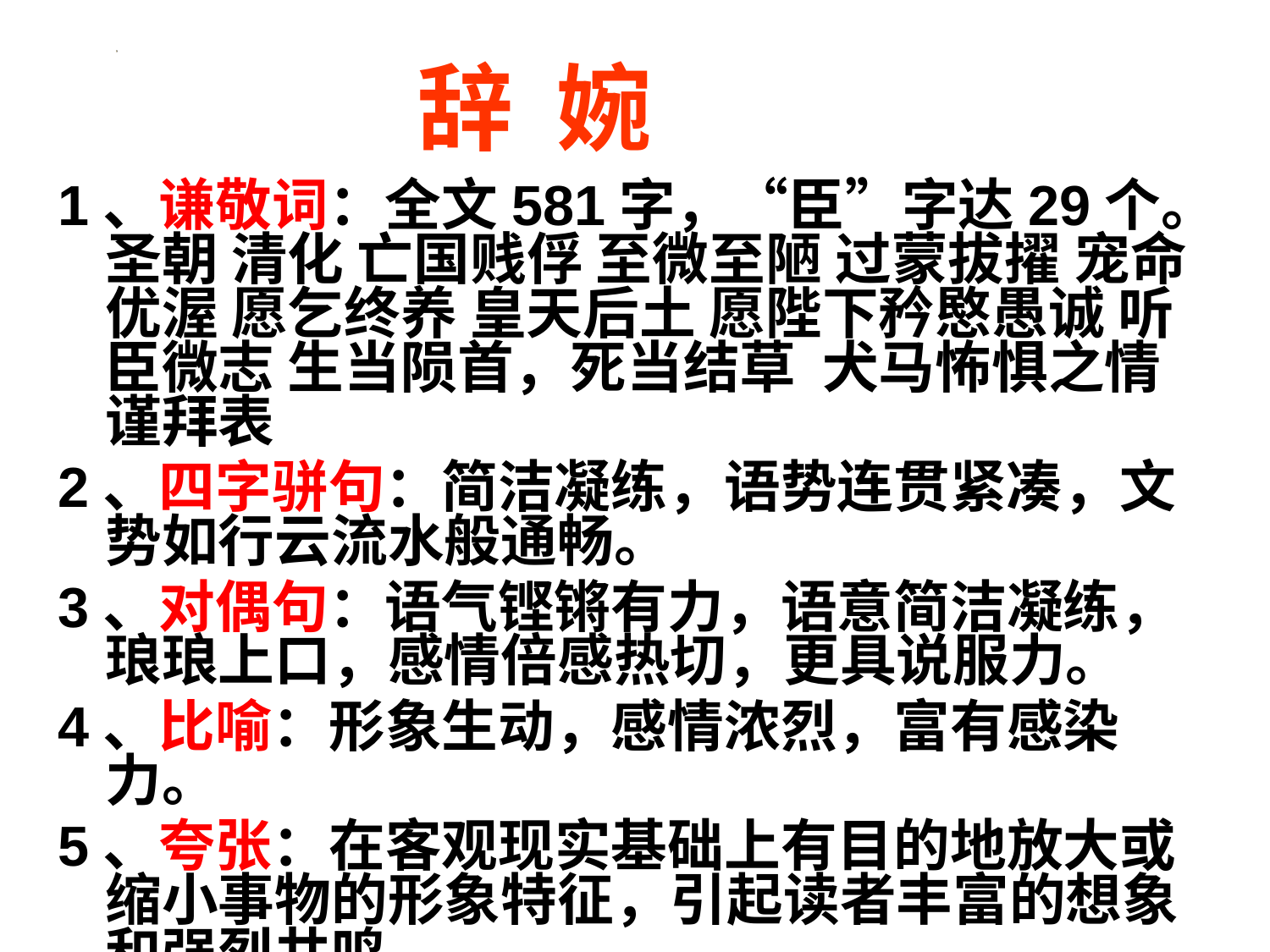

# 辞  婉
1、谦敬词：全文581字，“臣”字达29个。圣朝 清化 亡国贱俘 至微至陋 过蒙拔擢 宠命优渥 愿乞终养 皇天后土 愿陛下矜愍愚诚 听臣微志 生当陨首，死当结草  犬马怖惧之情 谨拜表
2、四字骈句：简洁凝练，语势连贯紧凑，文势如行云流水般通畅。
3、对偶句：语气铿锵有力，语意简洁凝练，琅琅上口，感情倍感热切，更具说服力。
4、比喻：形象生动，感情浓烈，富有感染力。
5、夸张：在客观现实基础上有目的地放大或缩小事物的形象特征，引起读者丰富的想象和强烈共鸣。